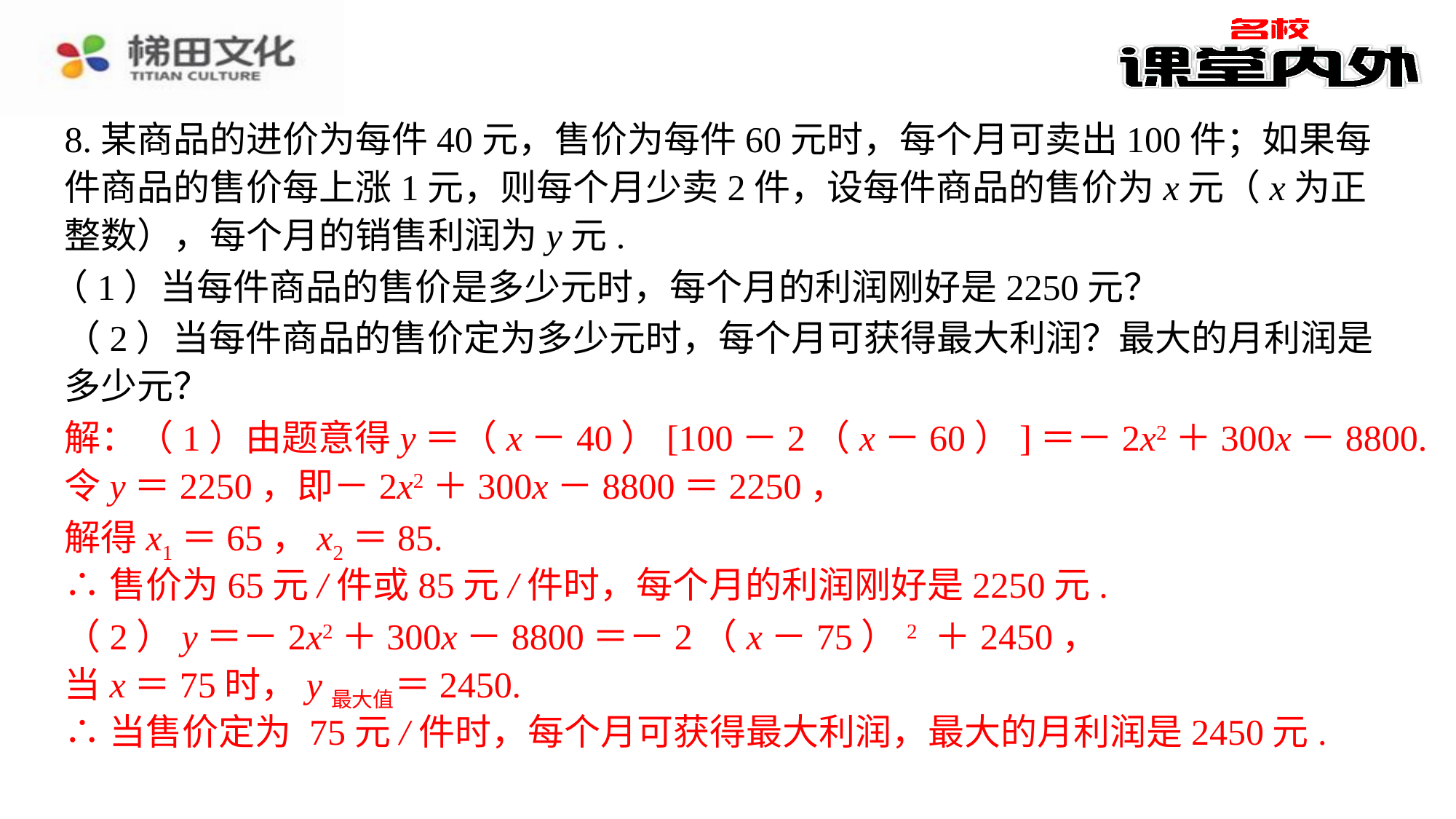

8.某商品的进价为每件40元，售价为每件60元时，每个月可卖出100件；如果每件商品的售价每上涨1元，则每个月少卖2件，设每件商品的售价为x元（x为正整数），每个月的销售利润为y元.
（1）当每件商品的售价是多少元时，每个月的利润刚好是2250元？
（2）当每件商品的售价定为多少元时，每个月可获得最大利润？最大的月利润是多少元？
解：（1）由题意得y＝（x－40）[100－2（x－60）]＝－2x2＋300x－8800.
解：（1）由题意得y＝（x－40）[100－2（x－60）]＝－2x2＋300x－8800.⁠
令y＝2250，即－2x2＋300x－8800＝2250，⁠
令y＝2250，即－2x2＋300x－8800＝2250，
解得x1＝65，x2＝85.
解得x1＝65，x2＝85.⁠
∴售价为65元/件或85元/件时，每个月的利润刚好是2250元.⁠
∴售价为65元/件或85元/件时，每个月的利润刚好是2250元.
（2）y＝－2x2＋300x－8800＝－2（x－75）2 ＋2450，
（2）y＝－2x2＋300x－8800＝－2（x－75）2 ＋2450，⁠
当x＝75时，y最大值＝2450.⁠
∴当售价定为 75元/件时，每个月可获得最大利润，最大的月利润是2450元.⁠
当x＝75时，y最大值＝2450.
∴当售价定为 75元/件时，每个月可获得最大利润，最大的月利润是2450元.